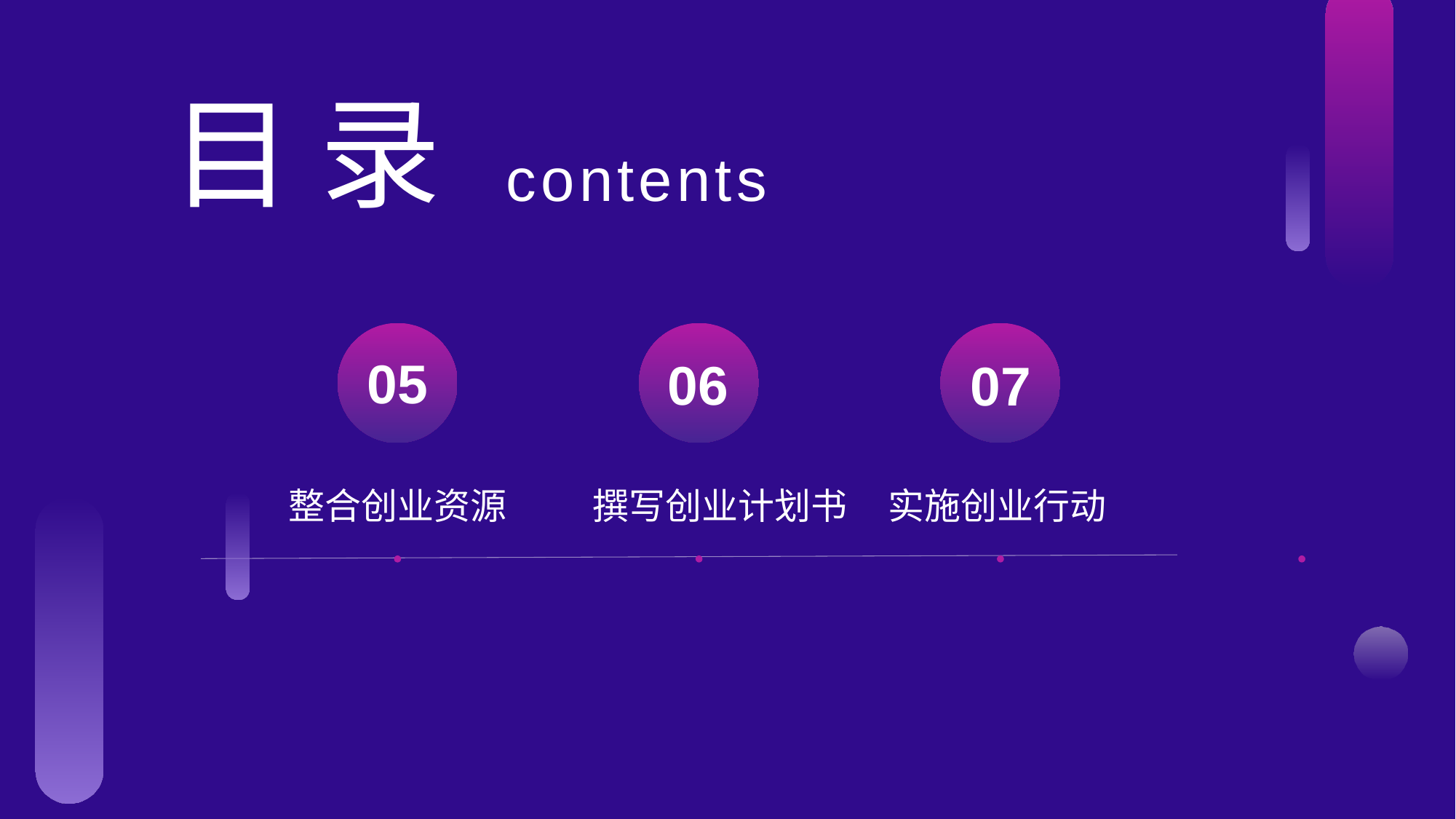

目 录
contents

整合创业资源
实施创业行动
撰写创业计划书

05
06
07